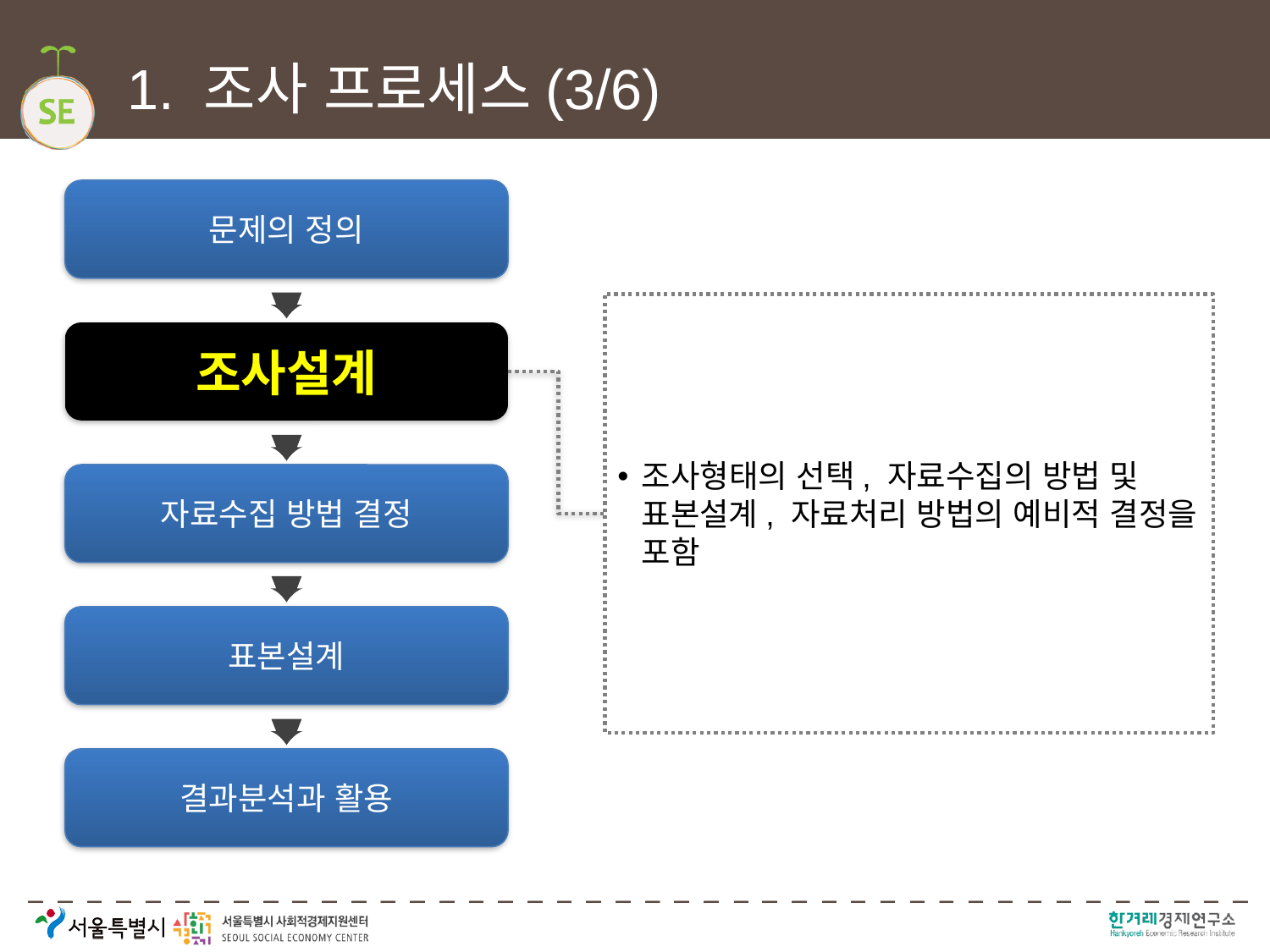

# 1. 조사 프로세스(3/6)
문제의 정의

조사형태의 선택, 자료수집의 방법 및 표본설계, 자료처리 방법의 예비적 결정을 포함
조사설계

자료수집 방법 결정

표본설계

결과분석과 활용